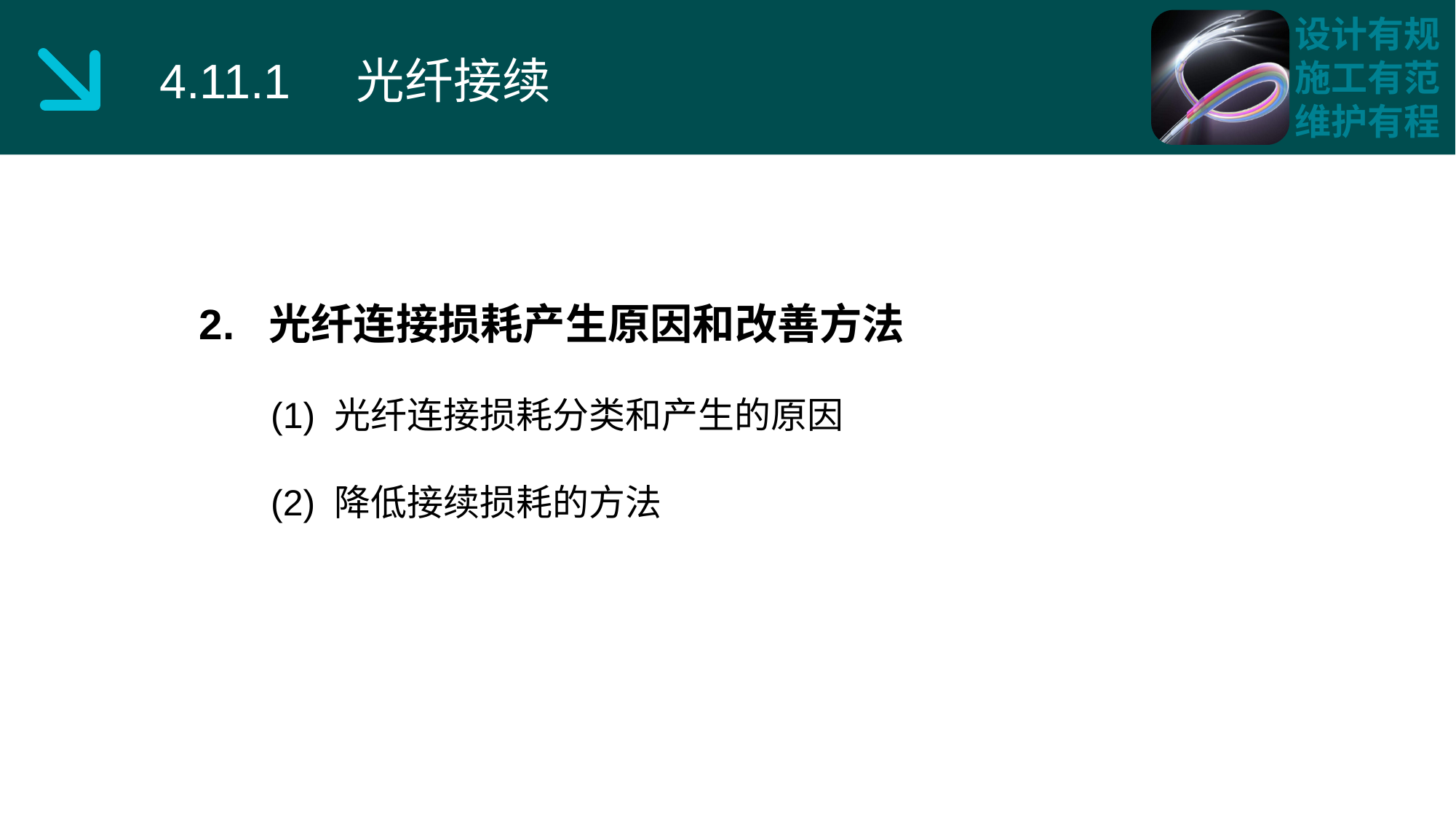

4.11.1    光纤接续

2.  光纤连接损耗产生原因和改善方法

       (1) 光纤连接损耗分类和产生的原因

       (2) 降低接续损耗的方法